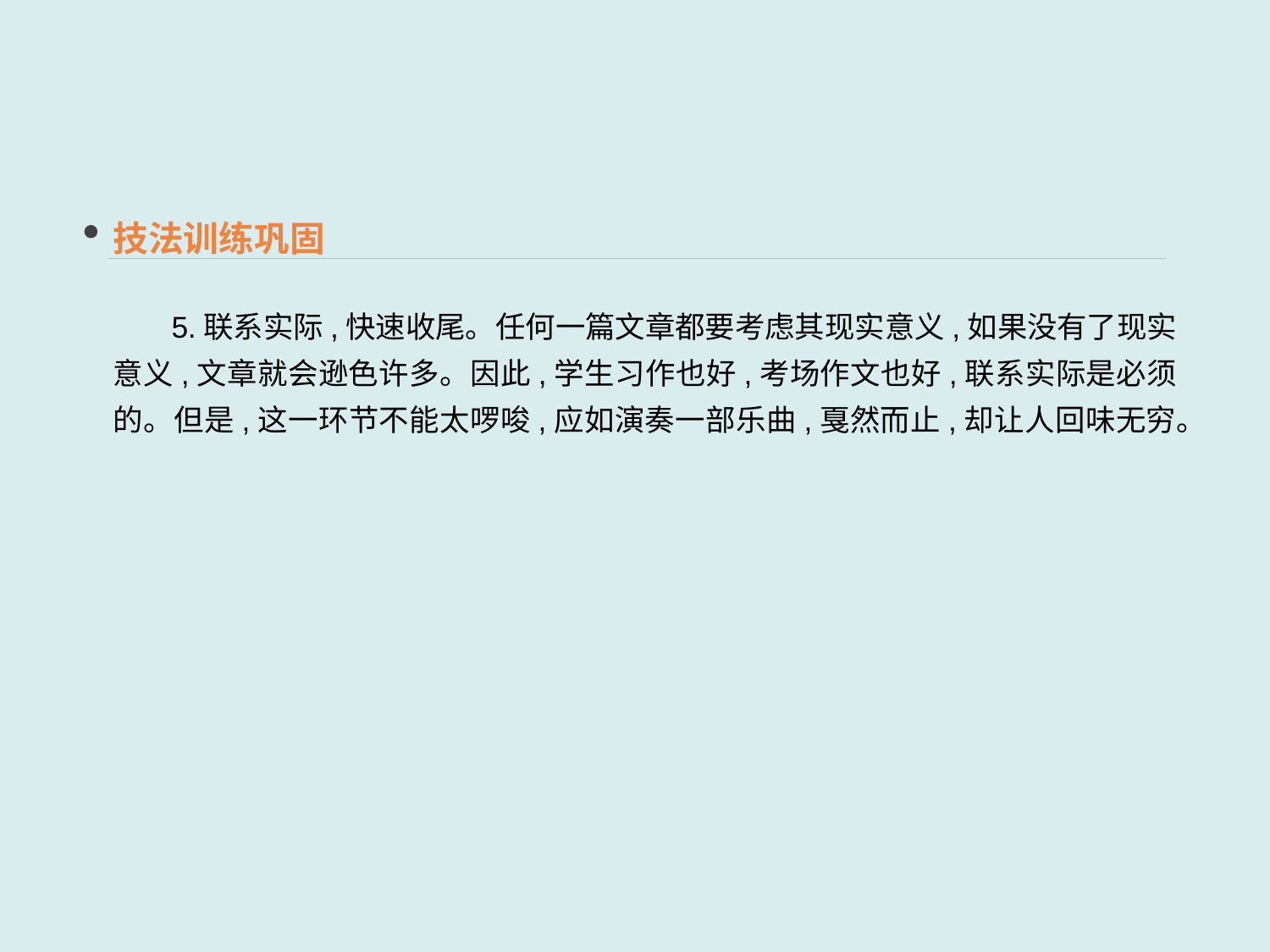

技法训练巩固

       5.联系实际,快速收尾。任何一篇文章都要考虑其现实意义,如果没有了现实意义,文章就会逊色许多。因此,学生习作也好,考场作文也好,联系实际是必须的。但是,这一环节不能太啰唆,应如演奏一部乐曲,戛然而止,却让人回味无穷。